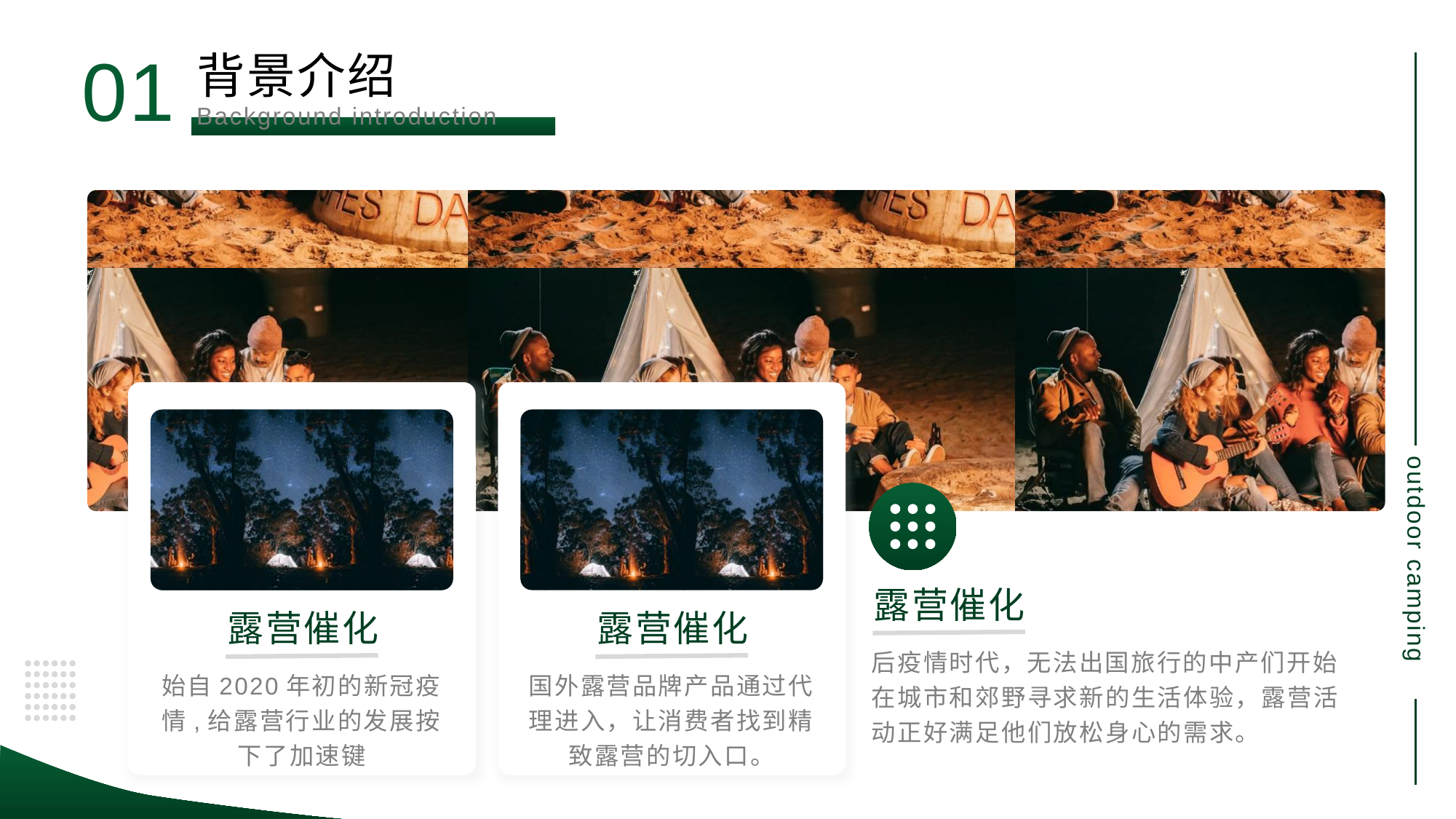

01
背景介绍
Background introduction

露营催化
露营催化
露营催化
后疫情时代，无法出国旅行的中产们开始在城市和郊野寻求新的生活体验，露营活动正好满足他们放松身心的需求。
始自2020年初的新冠疫情,给露营行业的发展按下了加速键
国外露营品牌产品通过代理进入，让消费者找到精致露营的切入口。